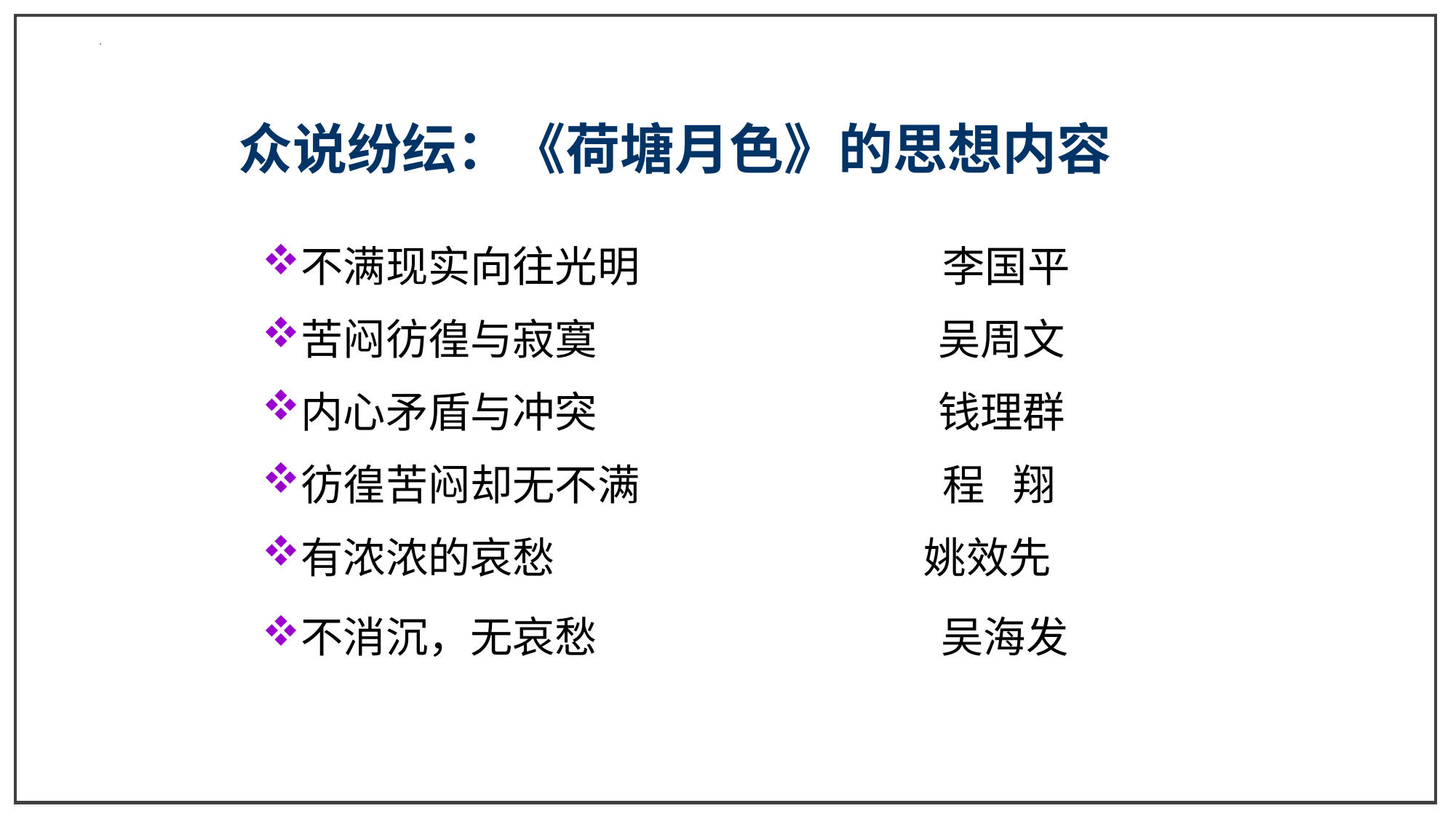

众说纷纭：《荷塘月色》的思想内容
不满现实向往光明                                李国平
苦闷彷徨与寂寞                                    吴周文
内心矛盾与冲突                                    钱理群
彷徨苦闷却无不满                                程   翔
有浓浓的哀愁                                       姚效先
不消沉，无哀愁                                          吴海发